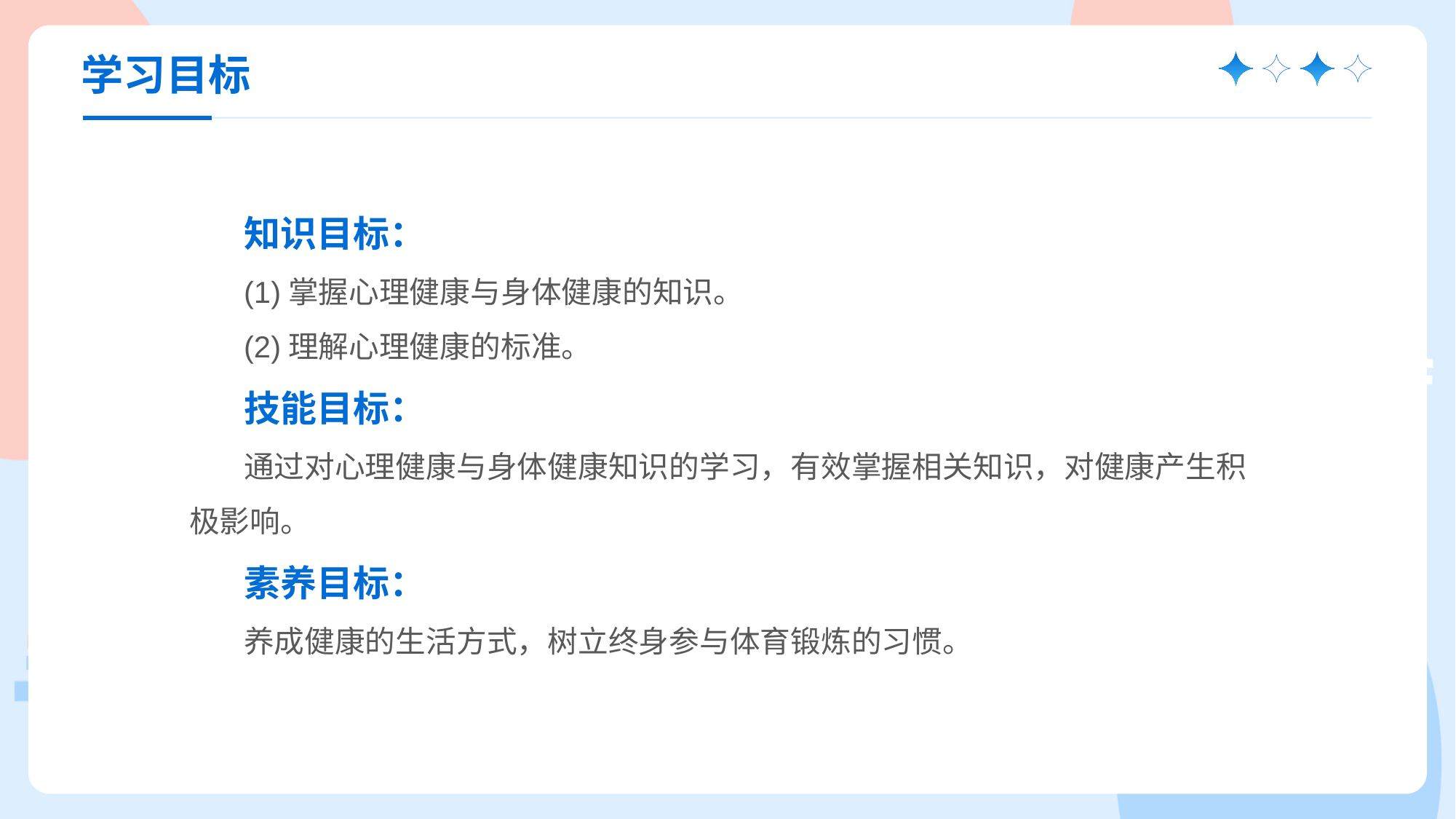

学习目标
知识目标：
(1)掌握心理健康与身体健康的知识。
(2)理解心理健康的标准。
技能目标：
通过对心理健康与身体健康知识的学习，有效掌握相关知识，对健康产生积极影响。
素养目标：
养成健康的生活方式，树立终身参与体育锻炼的习惯。